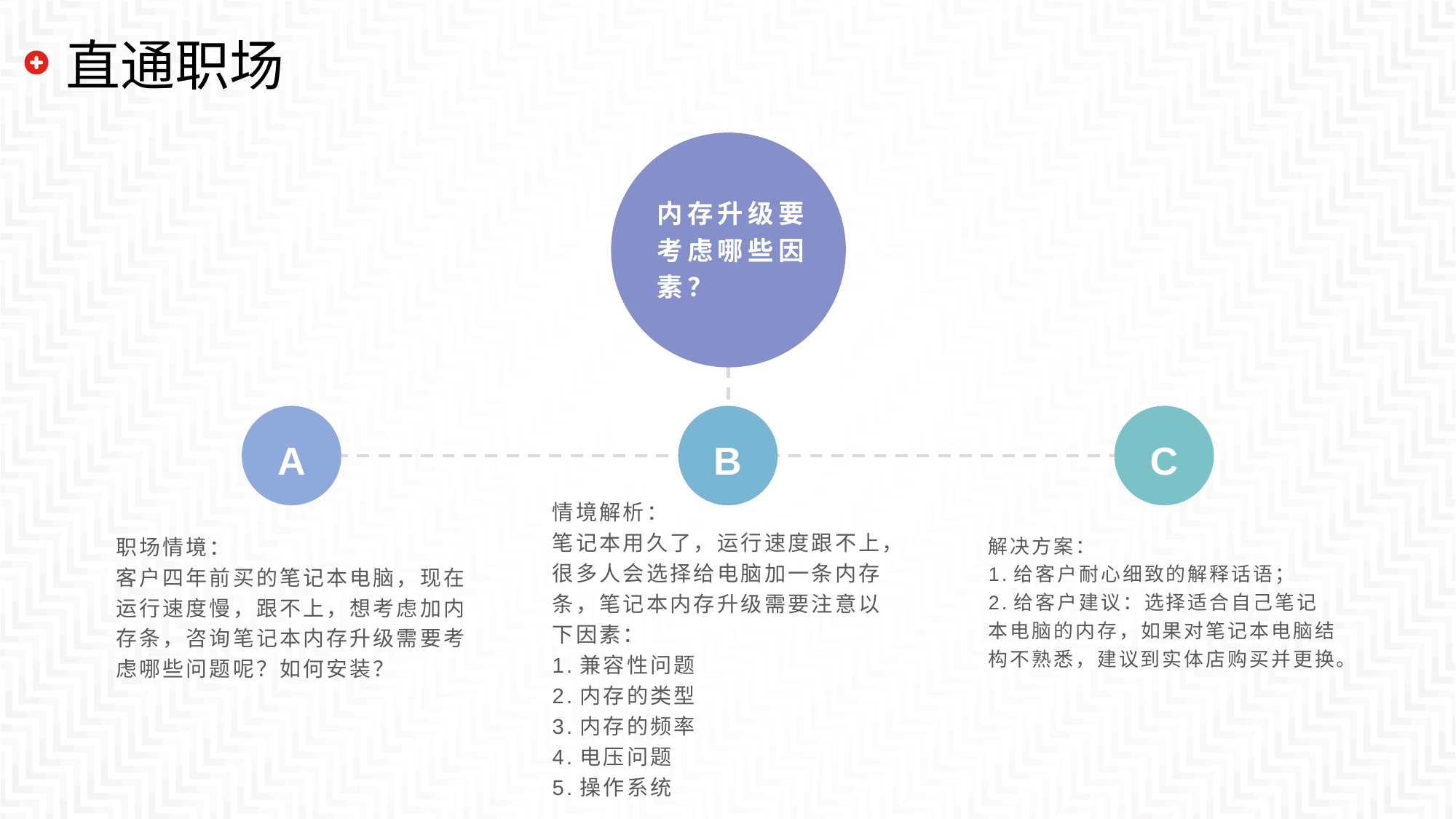

# 直通职场

内存升级要考虑哪些因素？

A
B
C
情境解析：
笔记本用久了，运行速度跟不上，很多人会选择给电脑加一条内存条，笔记本内存升级需要注意以下因素：
1.兼容性问题
2.内存的类型
3.内存的频率
4.电压问题
5.操作系统
职场情境：
客户四年前买的笔记本电脑，现在运行速度慢，跟不上，想考虑加内存条，咨询笔记本内存升级需要考虑哪些问题呢？如何安装？
解决方案：
1.给客户耐心细致的解释话语；
2.给客户建议：选择适合自己笔记本电脑的内存，如果对笔记本电脑结构不熟悉，建议到实体店购买并更换。